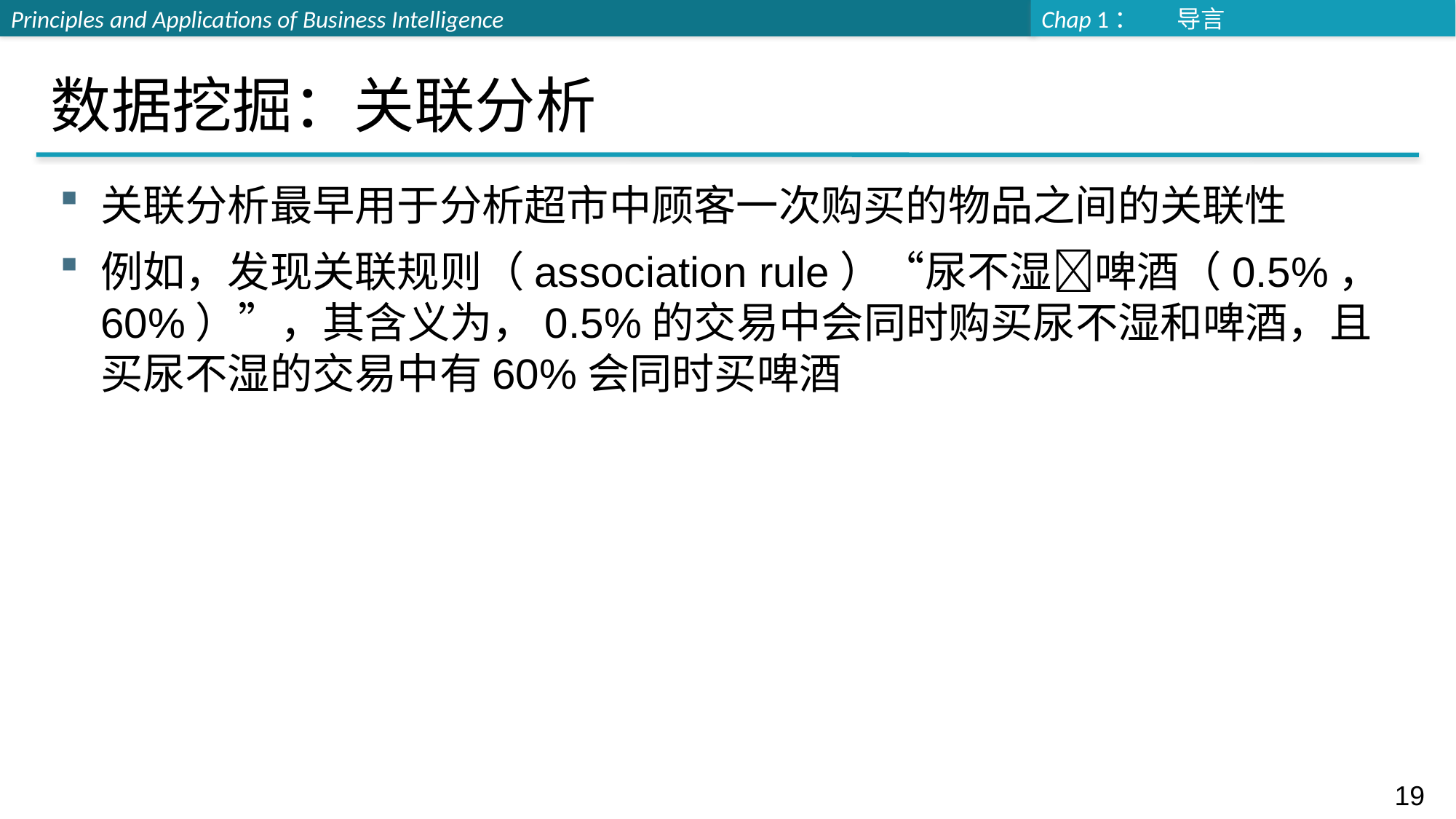

# 数据挖掘：关联分析
关联分析最早用于分析超市中顾客一次购买的物品之间的关联性
例如，发现关联规则（association rule）“尿不湿→啤酒（0.5%，60%）”，其含义为，0.5%的交易中会同时购买尿不湿和啤酒，且买尿不湿的交易中有60%会同时买啤酒